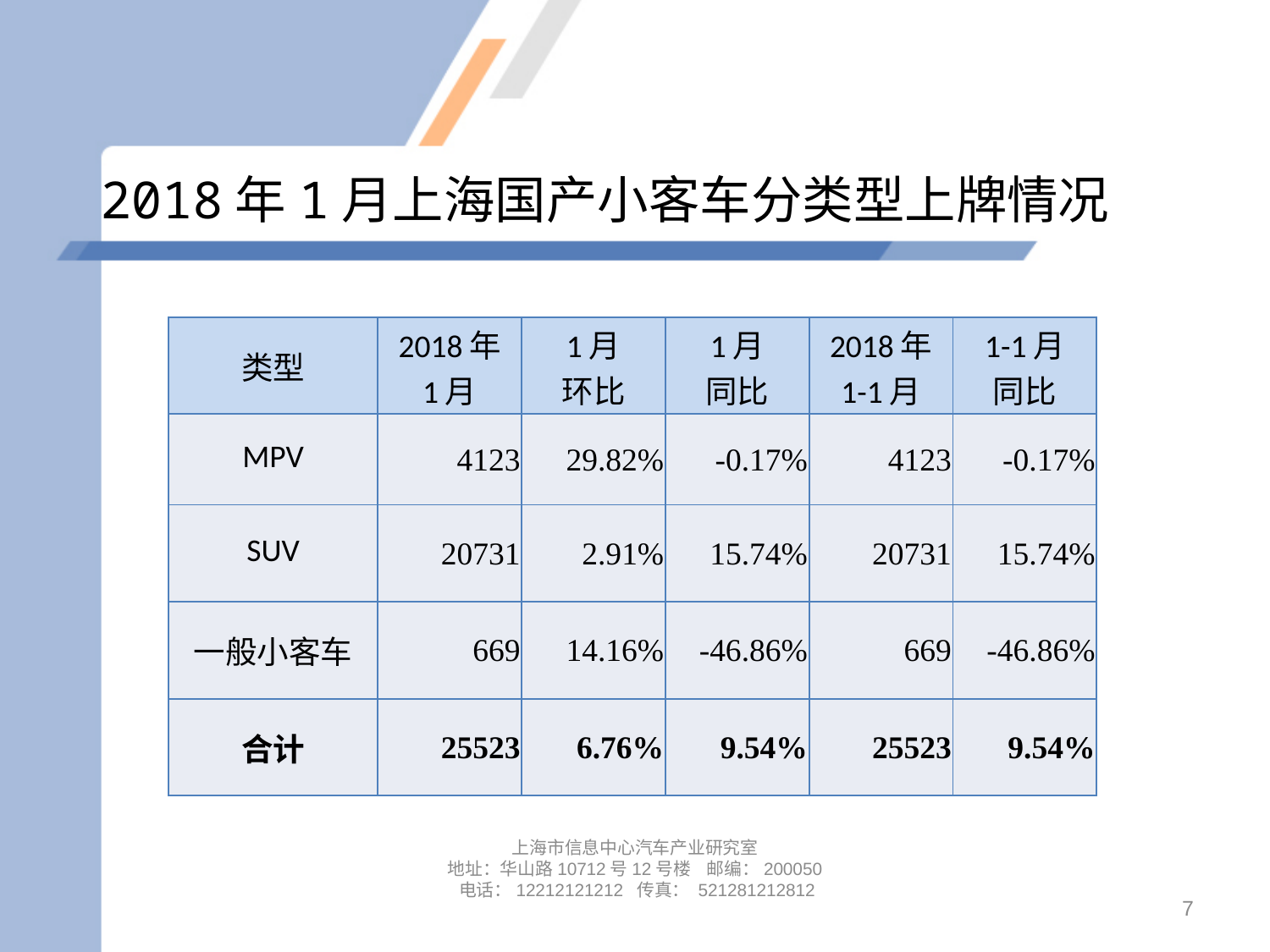

# 2018年1月上海国产小客车分类型上牌情况
| 类型 | 2018年 1月 | 1月 环比 | 1月 同比 | 2018年 1-1月 | 1-1月 同比 |
| --- | --- | --- | --- | --- | --- |
| MPV | 4123 | 29.82% | -0.17% | 4123 | -0.17% |
| SUV | 20731 | 2.91% | 15.74% | 20731 | 15.74% |
| 一般小客车 | 669 | 14.16% | -46.86% | 669 | -46.86% |
| 合计 | 25523 | 6.76% | 9.54% | 25523 | 9.54% |
上海市信息中心汽车产业研究室
地址：华山路10712号12号楼    邮编：200050  电话：12212121212  传真： 521281212812

7